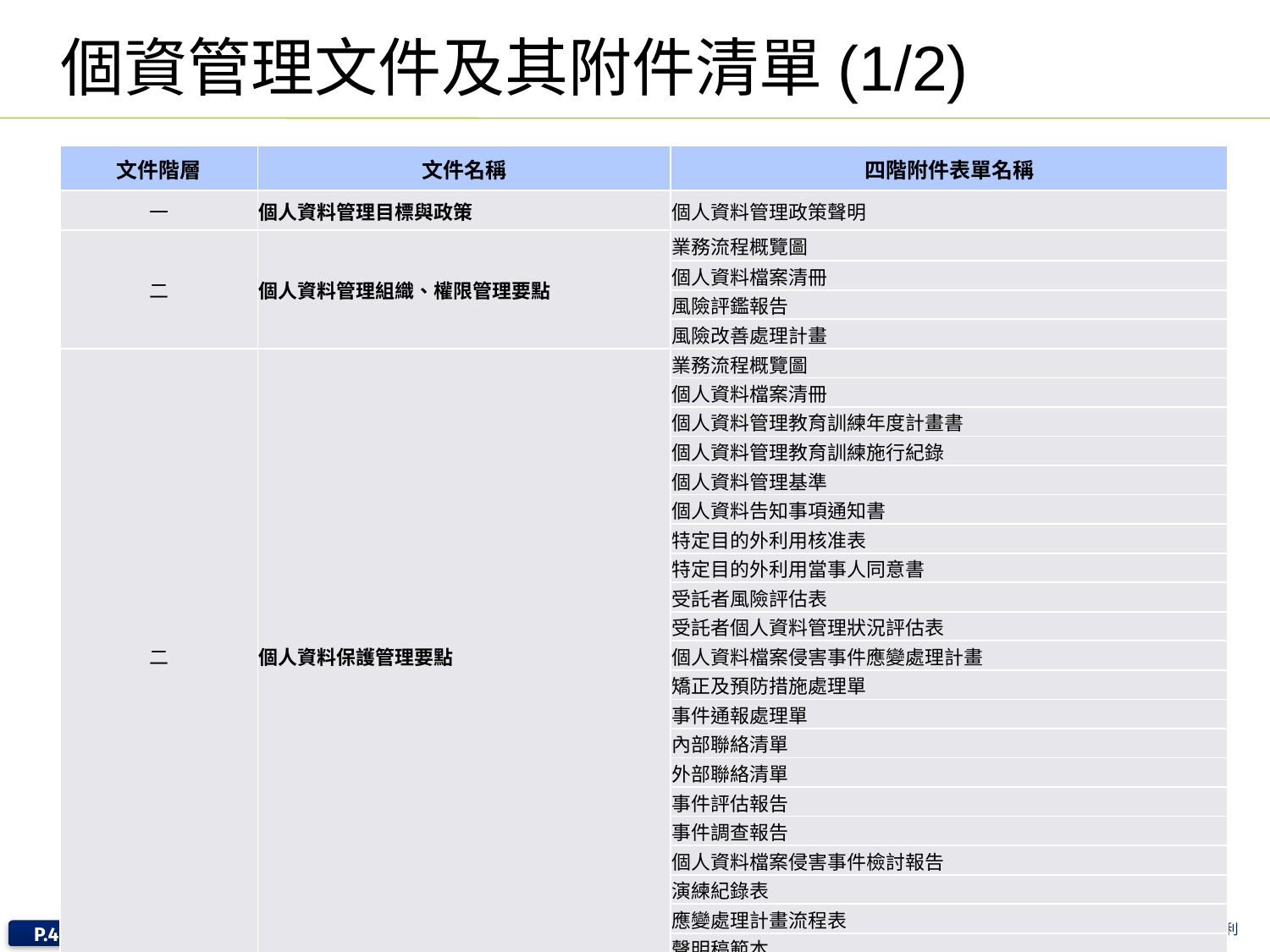

# 個資管理文件及其附件清單(1/2)
| 文件階層 | 文件名稱 | 四階附件表單名稱 |
| --- | --- | --- |
| 一 | 個人資料管理目標與政策 | 個人資料管理政策聲明 |
| 二 | 個人資料管理組織、權限管理要點 | 業務流程概覽圖 |
|  |  | 個人資料檔案清冊 |
|  |  | 風險評鑑報告 |
|  |  | 風險改善處理計畫 |
| 二 | 個人資料保護管理要點 | 業務流程概覽圖 |
|  |  | 個人資料檔案清冊 |
|  |  | 個人資料管理教育訓練年度計畫書 |
|  |  | 個人資料管理教育訓練施行紀錄 |
|  |  | 個人資料管理基準 |
|  |  | 個人資料告知事項通知書 |
|  |  | 特定目的外利用核准表 |
|  |  | 特定目的外利用當事人同意書 |
|  |  | 受託者風險評估表 |
|  |  | 受託者個人資料管理狀況評估表 |
|  |  | 個人資料檔案侵害事件應變處理計畫 |
|  |  | 矯正及預防措施處理單 |
|  |  | 事件通報處理單 |
|  |  | 內部聯絡清單 |
|  |  | 外部聯絡清單 |
|  |  | 事件評估報告 |
|  |  | 事件調查報告 |
|  |  | 個人資料檔案侵害事件檢討報告 |
|  |  | 演練紀錄表 |
|  |  | 應變處理計畫流程表 |
|  |  | 聲明稿範本 |